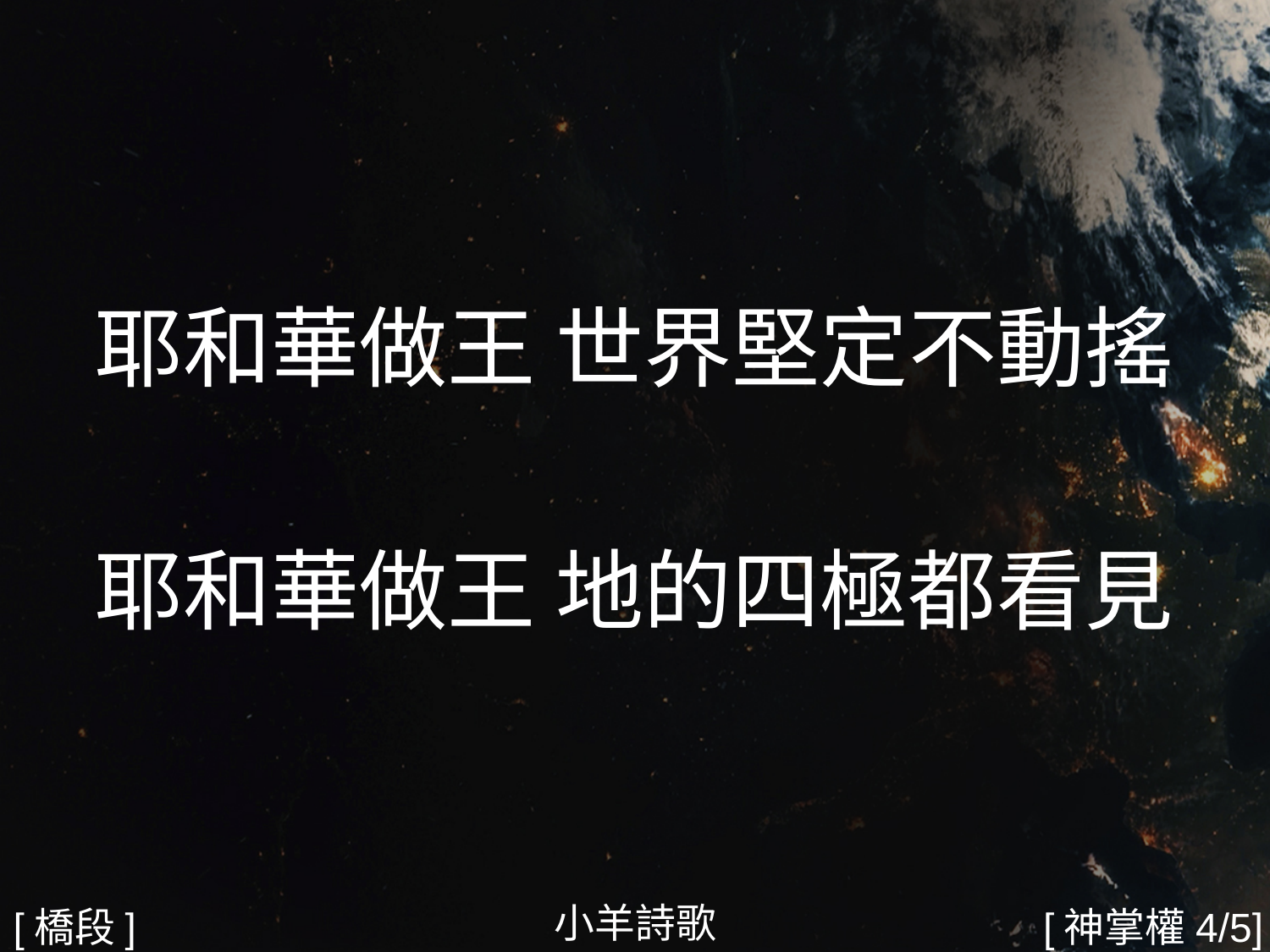

耶和華做王 世界堅定不動搖
耶和華做王 地的四極都看見

#

小羊詩歌
[橋段]
[神掌權4/5]